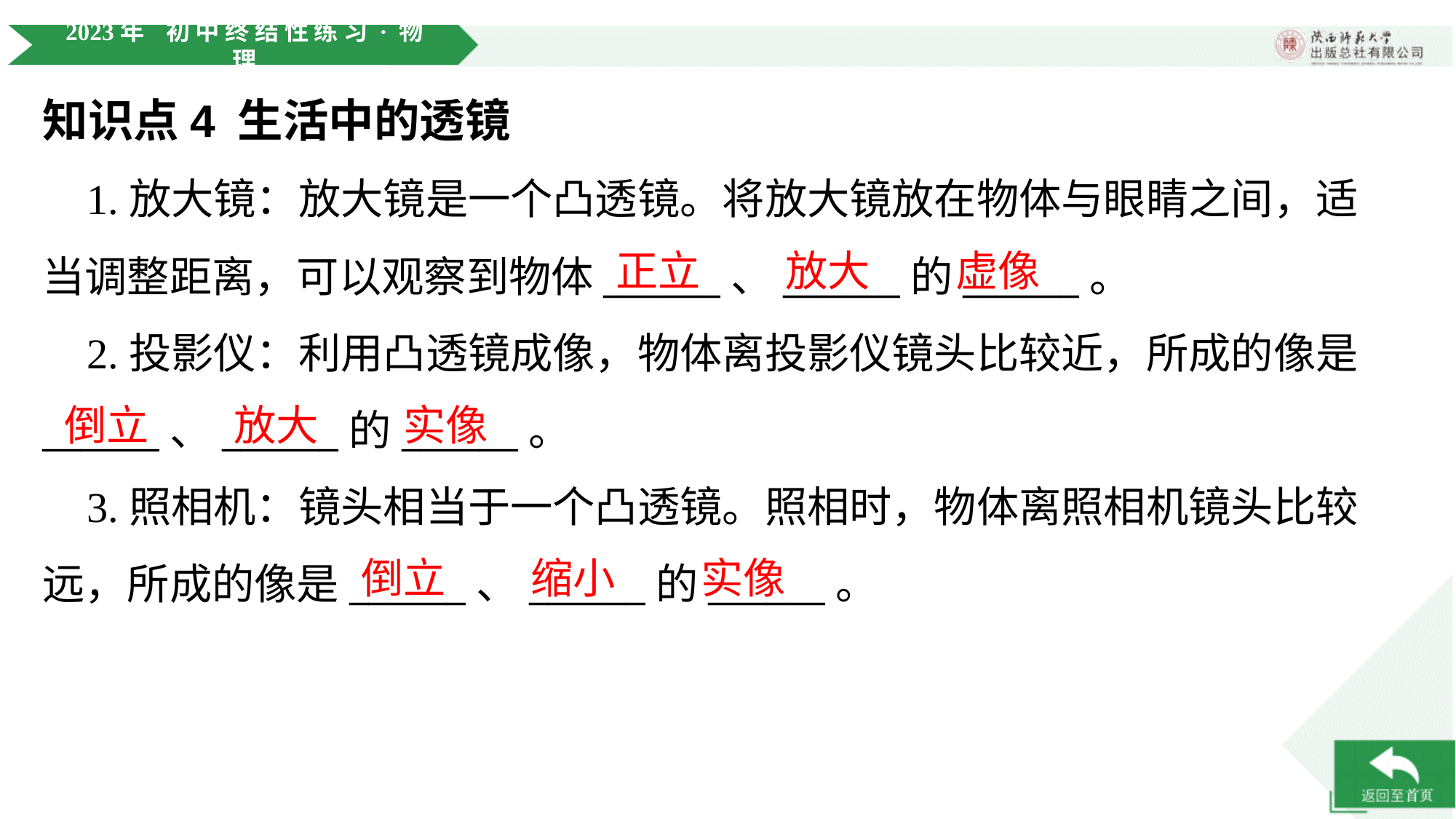

知识点4 生活中的透镜
    1.放大镜：放大镜是一个凸透镜。将放大镜放在物体与眼睛之间，适
当调整距离，可以观察到物体______、______的______。
正立
放大
虚像
    2.投影仪：利用凸透镜成像，物体离投影仪镜头比较近，所成的像是
______、______的______。
倒立
放大
实像
    3.照相机：镜头相当于一个凸透镜。照相时，物体离照相机镜头比较
远，所成的像是______、______的______。
倒立
缩小
实像